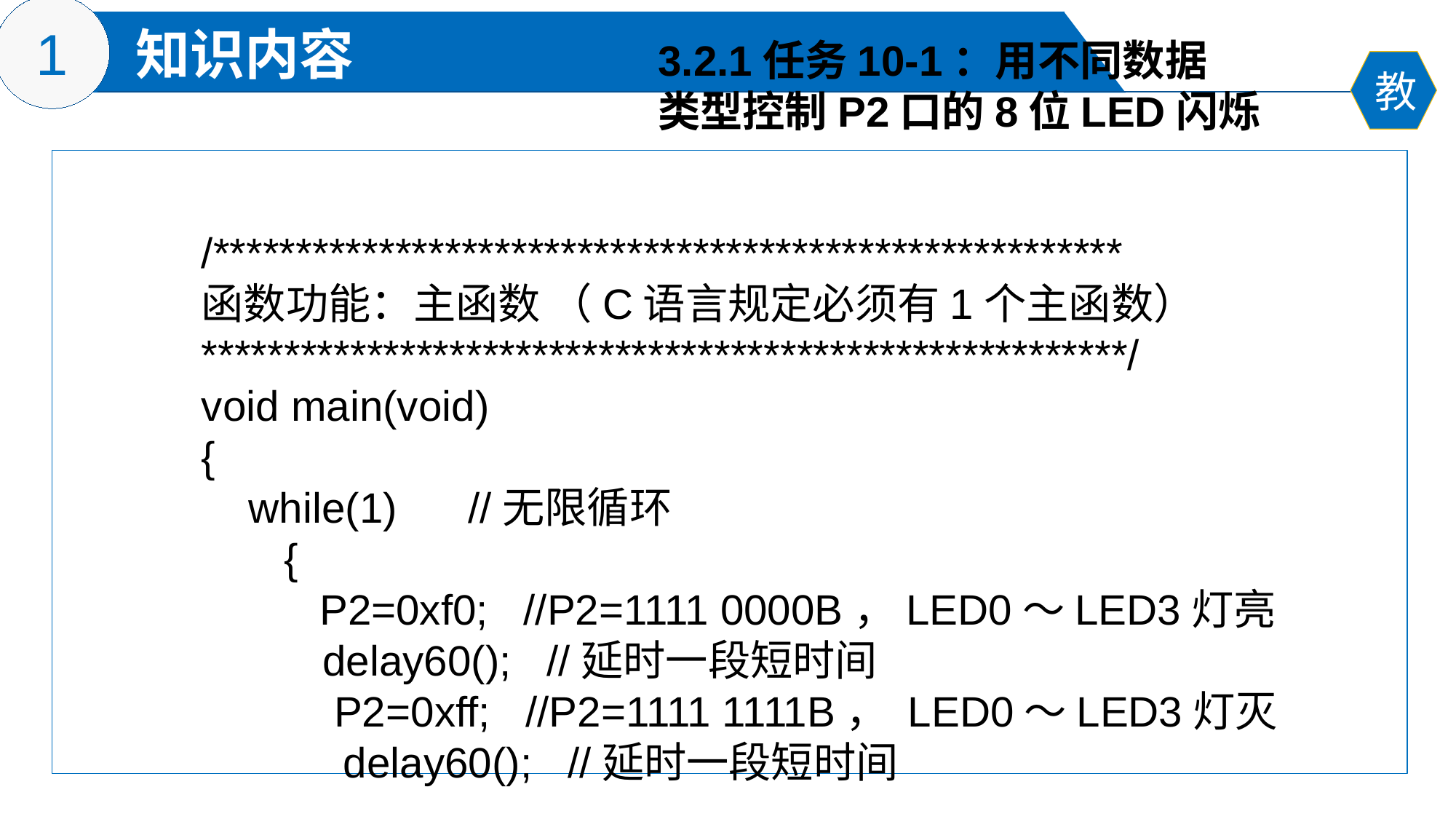

3.2.1任务10-1：用不同数据
类型控制P2口的8位LED闪烁
/*******************************************************
函数功能：主函数 （C语言规定必须有1个主函数）
********************************************************/
void main(void)
{
    while(1)      //无限循环
       {
          P2=0xf0;   //P2=1111 0000B，LED0～LED3灯亮
	 delay60();   //延时一段短时间
	  P2=0xff;   //P2=1111 1111B， LED0～LED3灯灭
            delay60();   //延时一段短时间